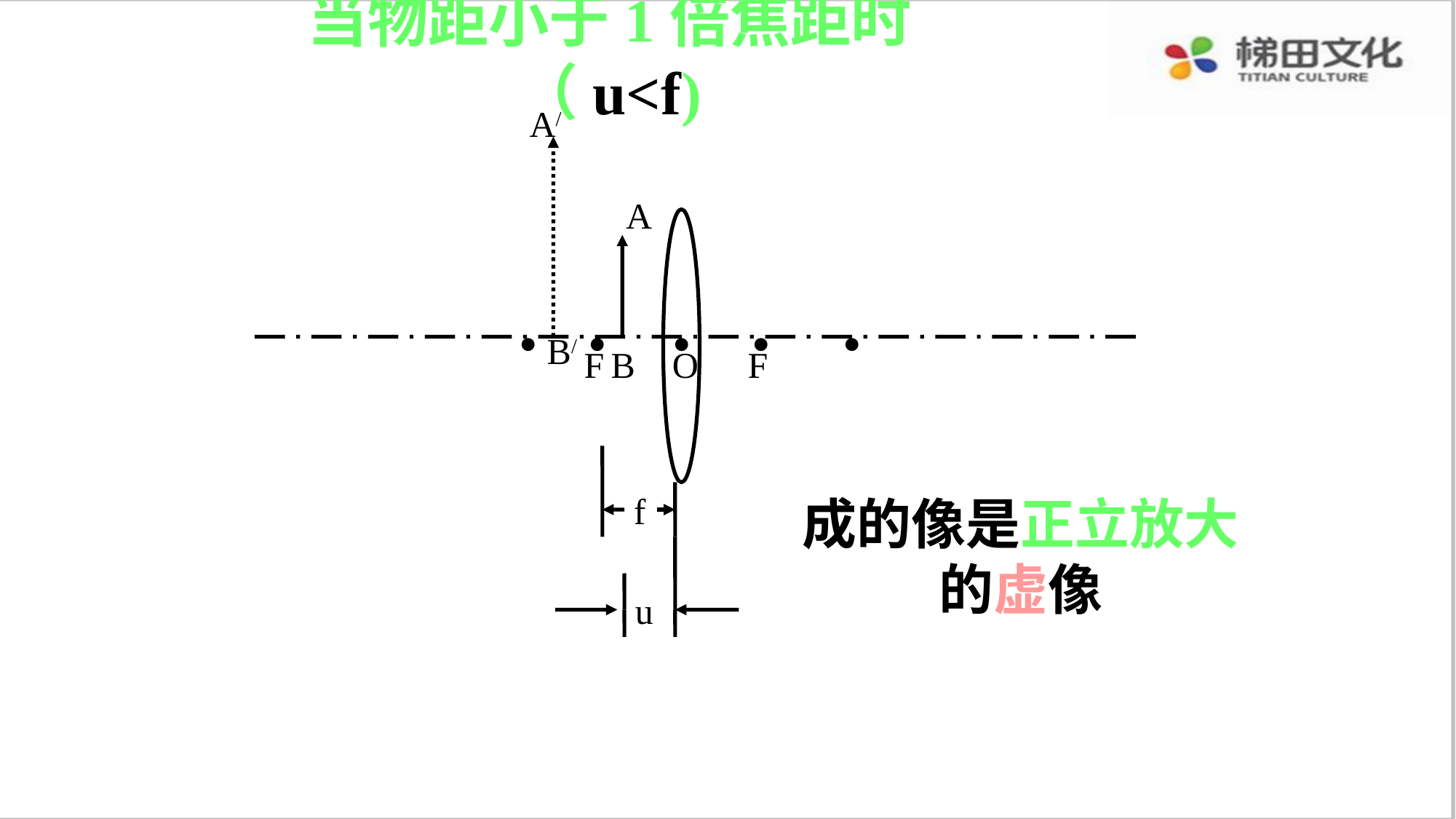

当物距小于1倍焦距时（u<f)
A/

B/
A

B

.
.
.
.
.
O
F

F

f

u

成的像是正立放大的虚像